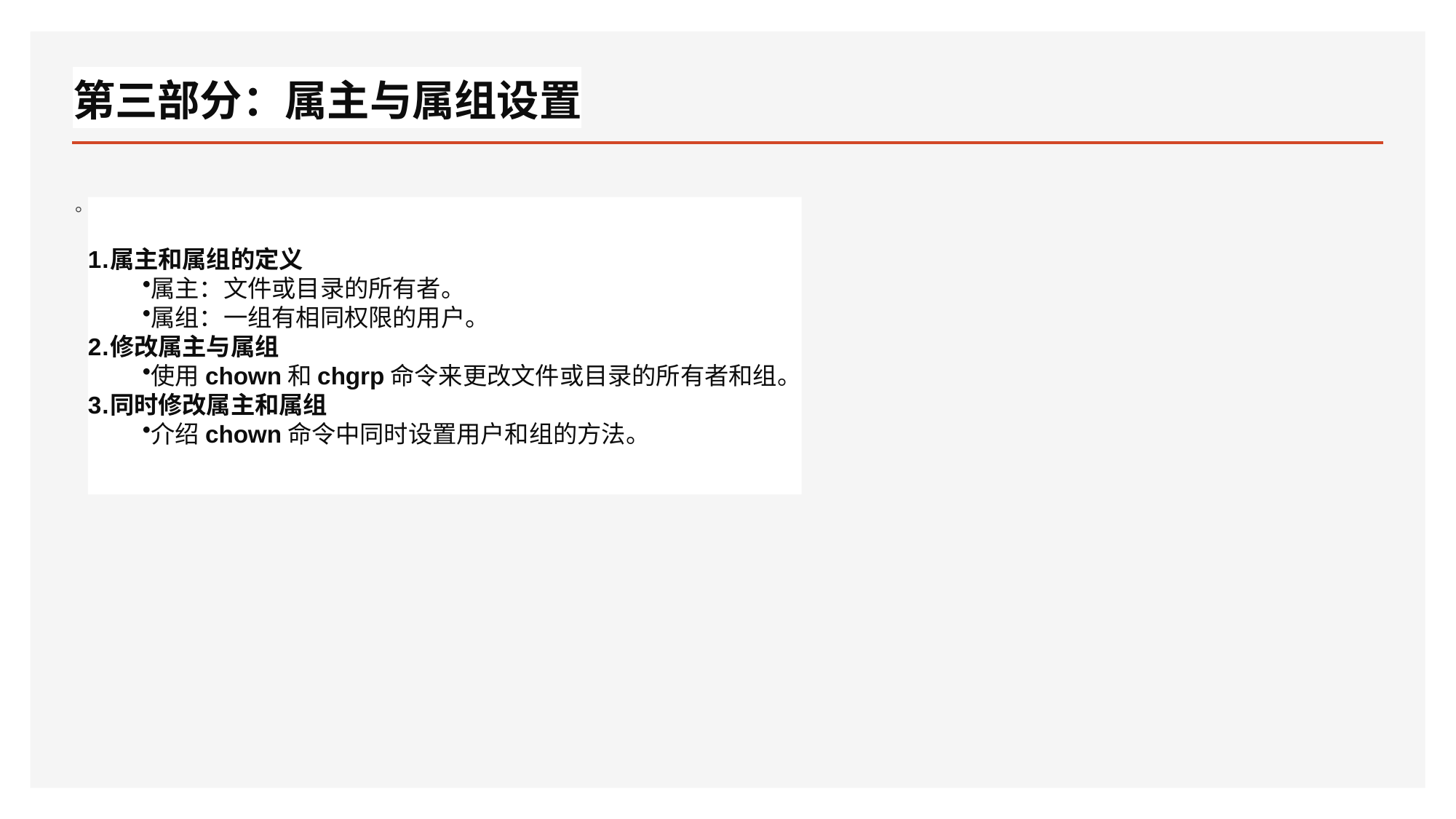

# 第三部分：属主与属组设置
。

属主和属组的定义
属主：文件或目录的所有者。
属组：一组有相同权限的用户。
修改属主与属组
使用chown和chgrp命令来更改文件或目录的所有者和组。
同时修改属主和属组
介绍chown命令中同时设置用户和组的方法。